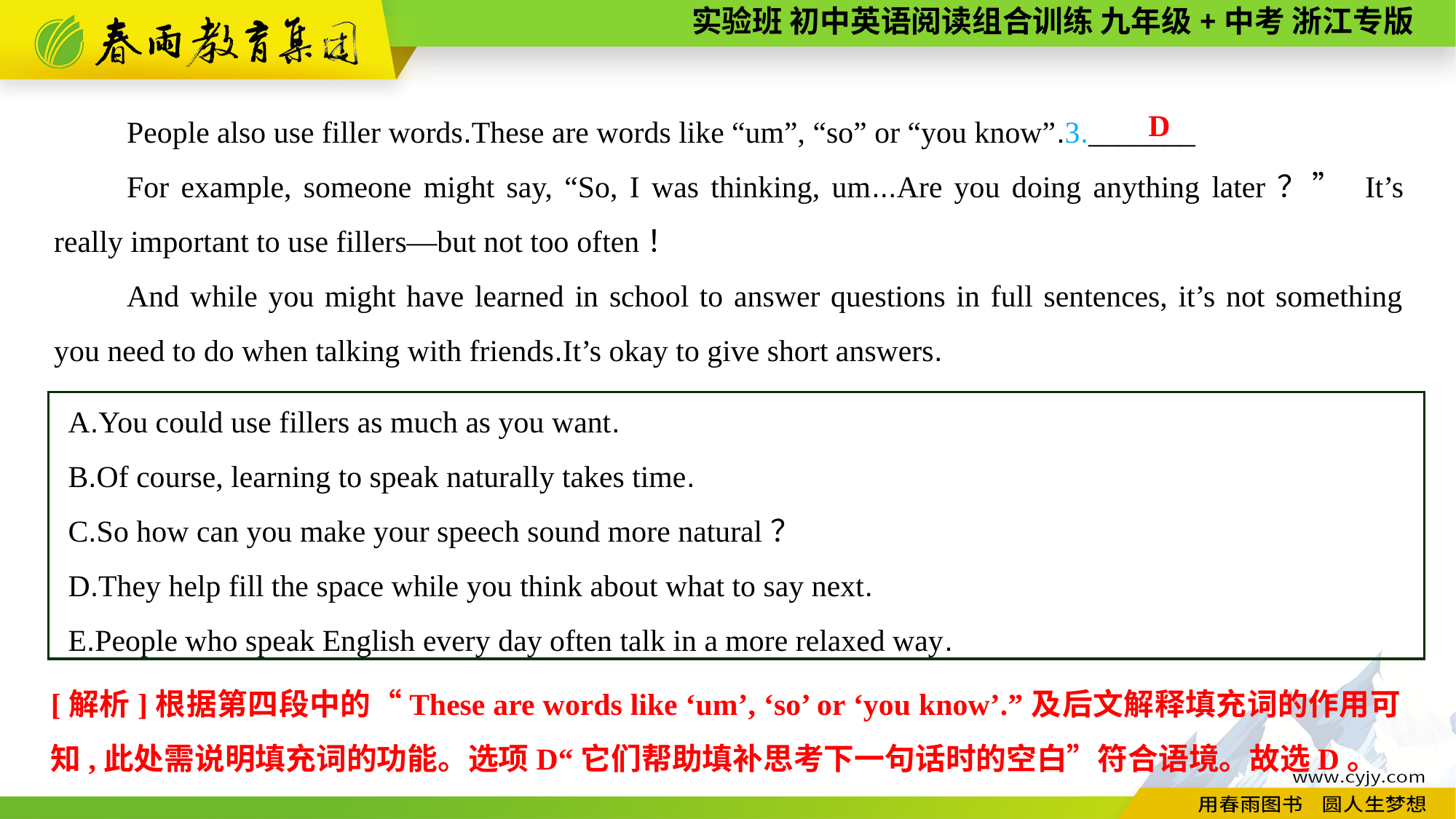

People also use filler words.These are words like “um”, “so” or “you know”.3._______
For example, someone might say, “So, I was thinking, um...Are you doing anything later？” It’s really important to use fillers—but not too often！
And while you might have learned in school to answer questions in full sentences, it’s not something you need to do when talking with friends.It’s okay to give short answers.
D
A.You could use fillers as much as you want.
B.Of course, learning to speak naturally takes time.
C.So how can you make your speech sound more natural？
D.They help fill the space while you think about what to say next.
E.People who speak English every day often talk in a more relaxed way.

[解析]根据第四段中的“These are words like ‘um’, ‘so’ or ‘you know’.”及后文解释填充词的作用可知,此处需说明填充词的功能。选项D“它们帮助填补思考下一句话时的空白”符合语境。故选D。